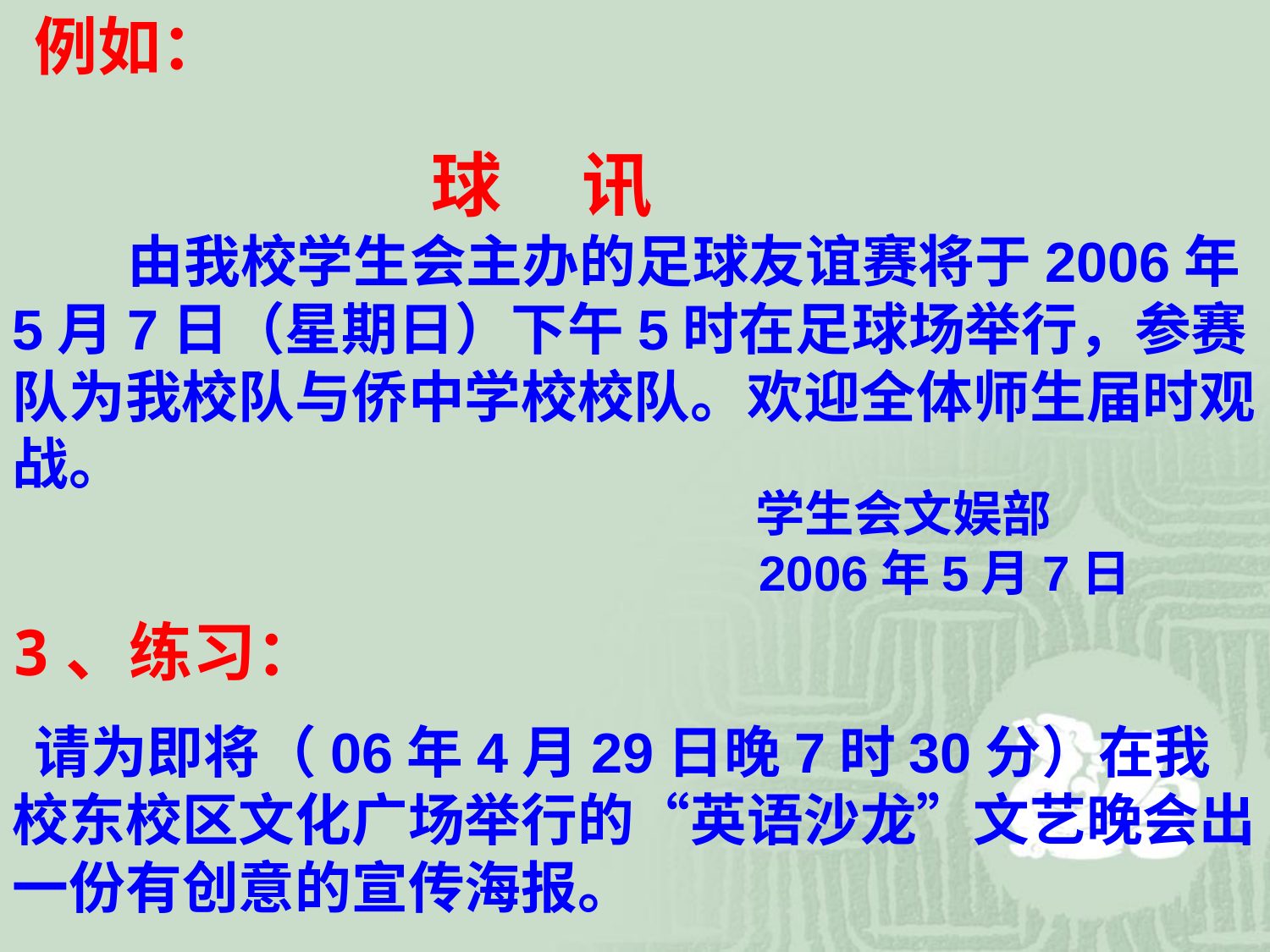

例如：
                         球     讯
        由我校学生会主办的足球友谊赛将于2006年5月7日（星期日）下午5时在足球场举行，参赛队为我校队与侨中学校校队。欢迎全体师生届时观战。

     学生会文娱部

   2006年5月7日
3、练习：
  请为即将（06年4月29日晚7时30分）在我校东校区文化广场举行的“英语沙龙”文艺晚会出一份有创意的宣传海报。